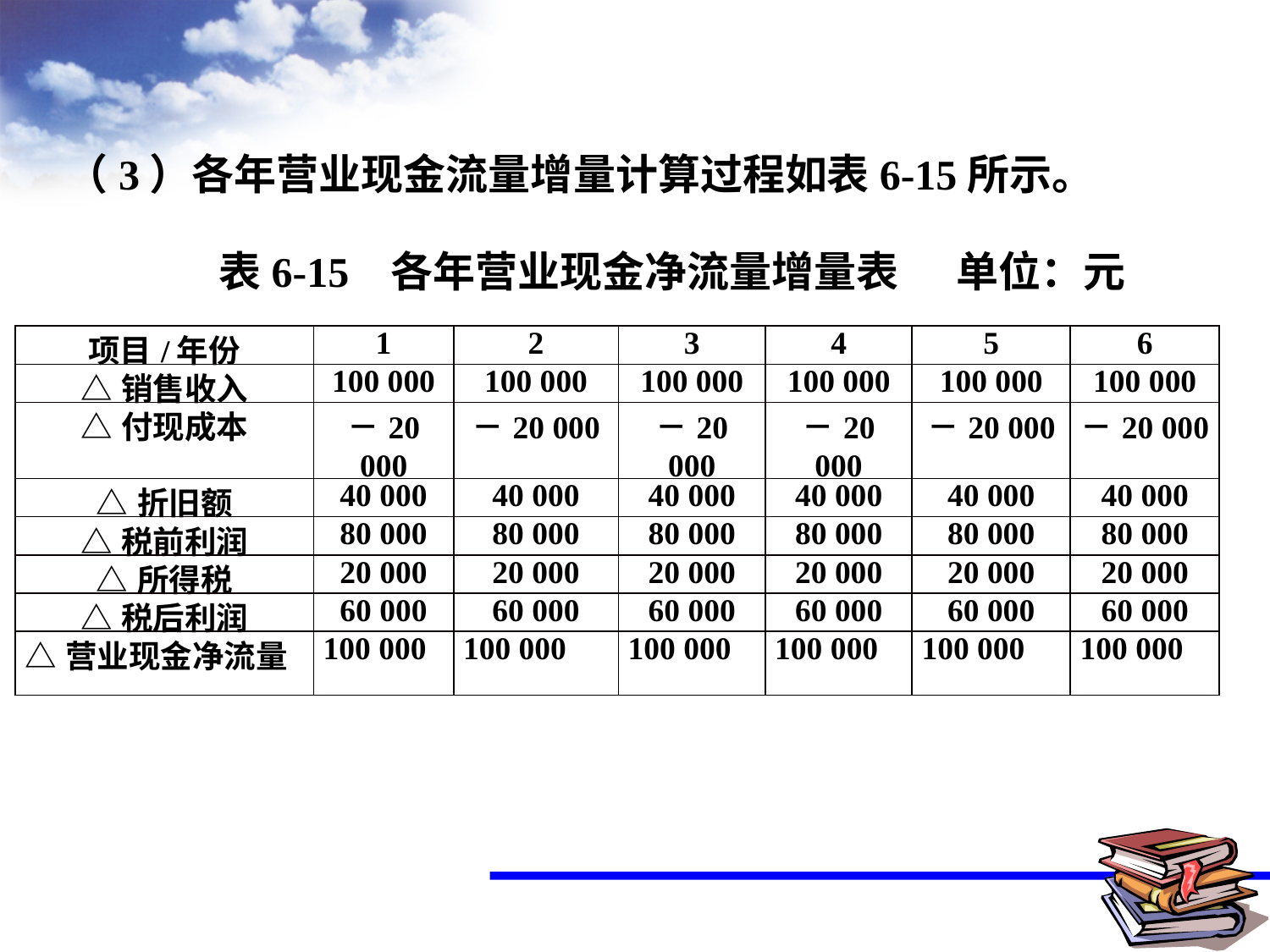

（3）各年营业现金流量增量计算过程如表6-15所示。
               表6-15   各年营业现金净流量增量表      单位：元
| 项目/年份 | 1 | 2 | 3 | 4 | 5 | 6 |
| --- | --- | --- | --- | --- | --- | --- |
| △销售收入 | 100 000 | 100 000 | 100 000 | 100 000 | 100 000 | 100 000 |
| △付现成本 | －20 000 | －20 000 | －20 000 | －20 000 | －20 000 | －20 000 |
| △折旧额 | 40 000 | 40 000 | 40 000 | 40 000 | 40 000 | 40 000 |
| △税前利润 | 80 000 | 80 000 | 80 000 | 80 000 | 80 000 | 80 000 |
| △所得税 | 20 000 | 20 000 | 20 000 | 20 000 | 20 000 | 20 000 |
| △税后利润 | 60 000 | 60 000 | 60 000 | 60 000 | 60 000 | 60 000 |
| △营业现金净流量 | 100 000 | 100 000 | 100 000 | 100 000 | 100 000 | 100 000 |